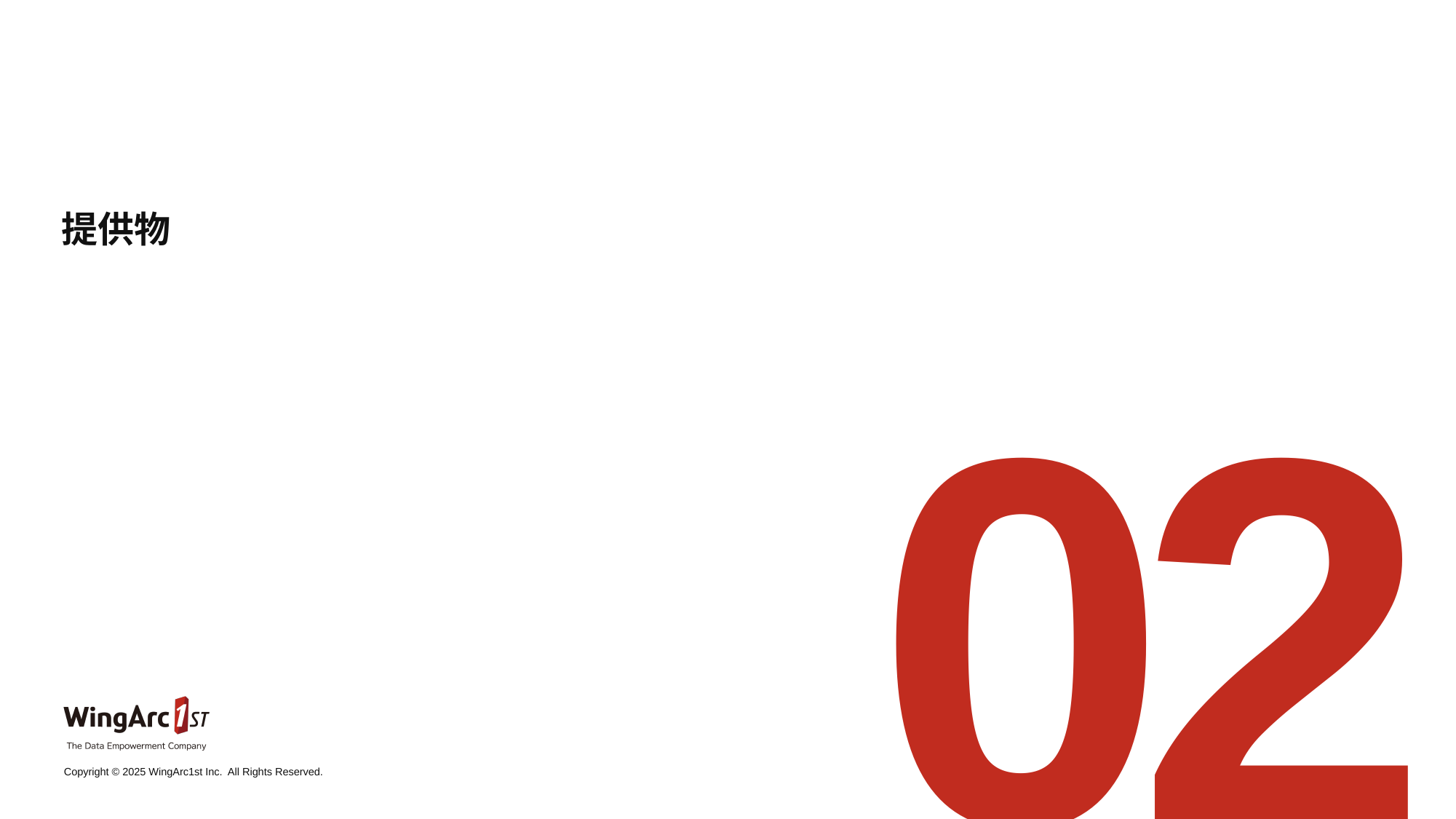

# 提供物
02
Copyright © 2025 WingArc1st Inc.  All Rights Reserved.